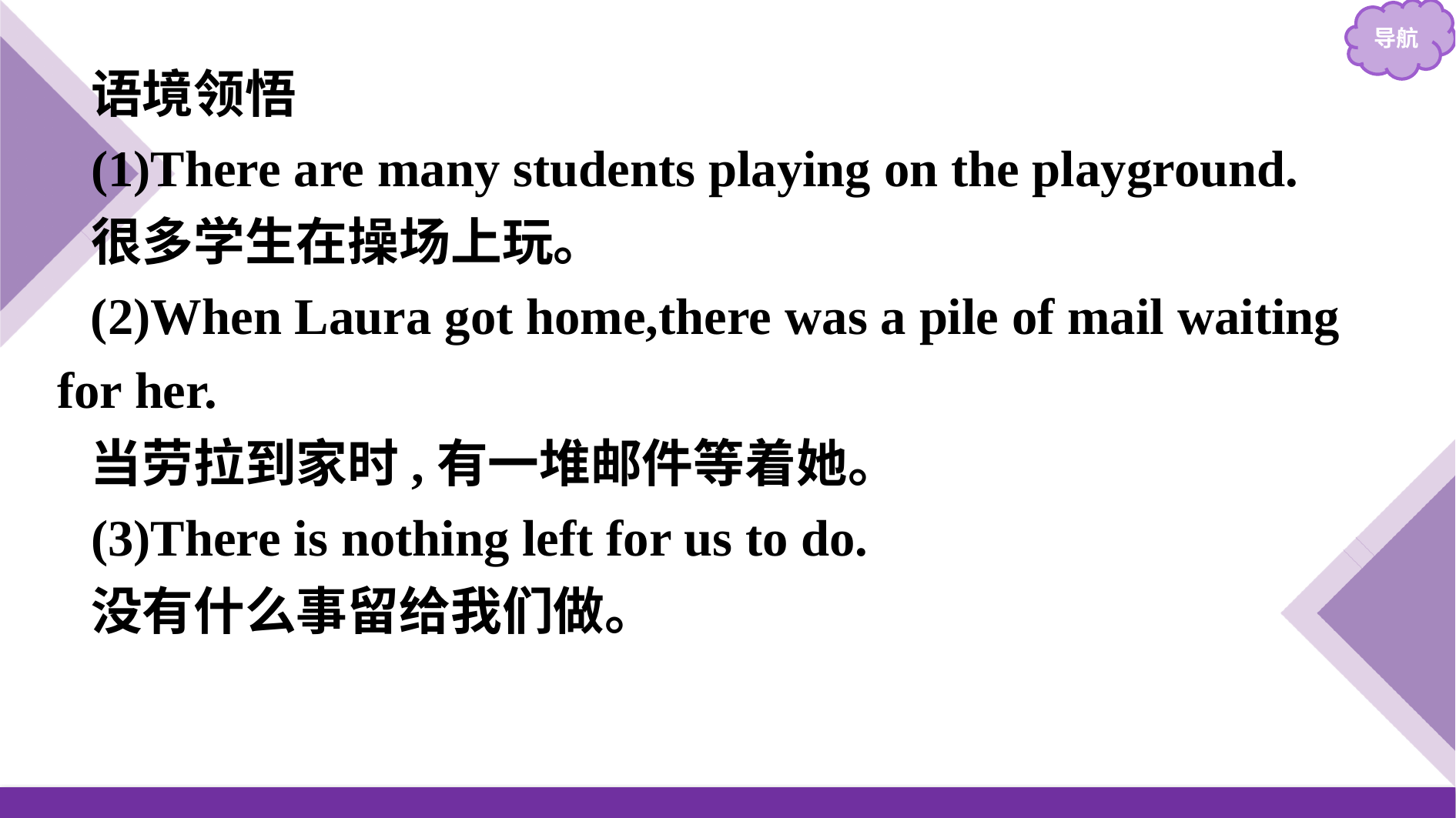

语境领悟
(1)There are many students playing on the playground.
很多学生在操场上玩。
(2)When Laura got home,there was a pile of mail waiting for her.
当劳拉到家时,有一堆邮件等着她。
(3)There is nothing left for us to do.
没有什么事留给我们做。